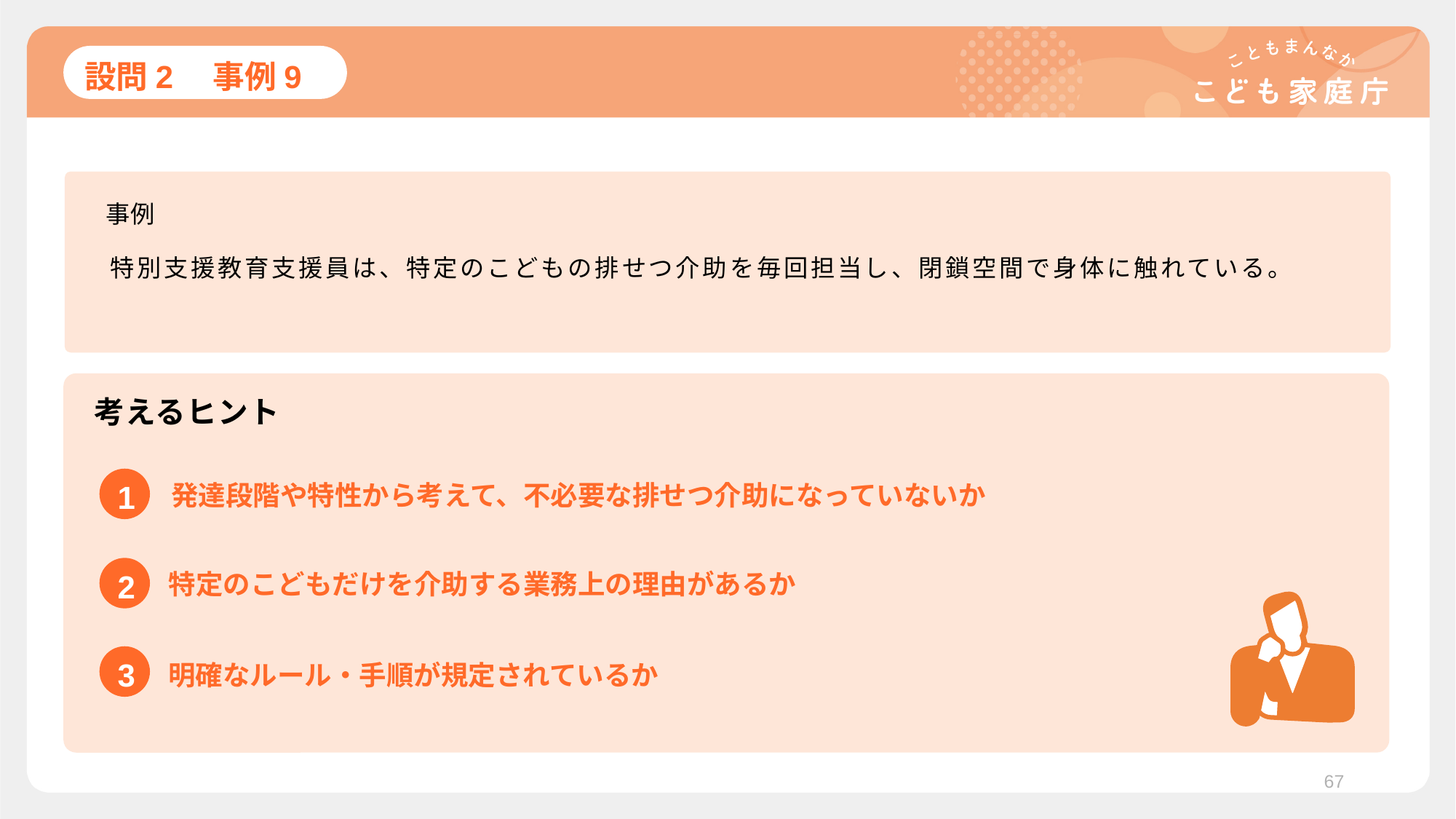

# 設問2　事例9

事例
特別支援教育支援員は、特定のこどもの排せつ介助を毎回担当し、閉鎖空間で身体に触れている。

考えるヒント
1
発達段階や特性から考えて、不必要な排せつ介助になっていないか
2
特定のこどもだけを介助する業務上の理由があるか

3
明確なルール・手順が規定されているか
67